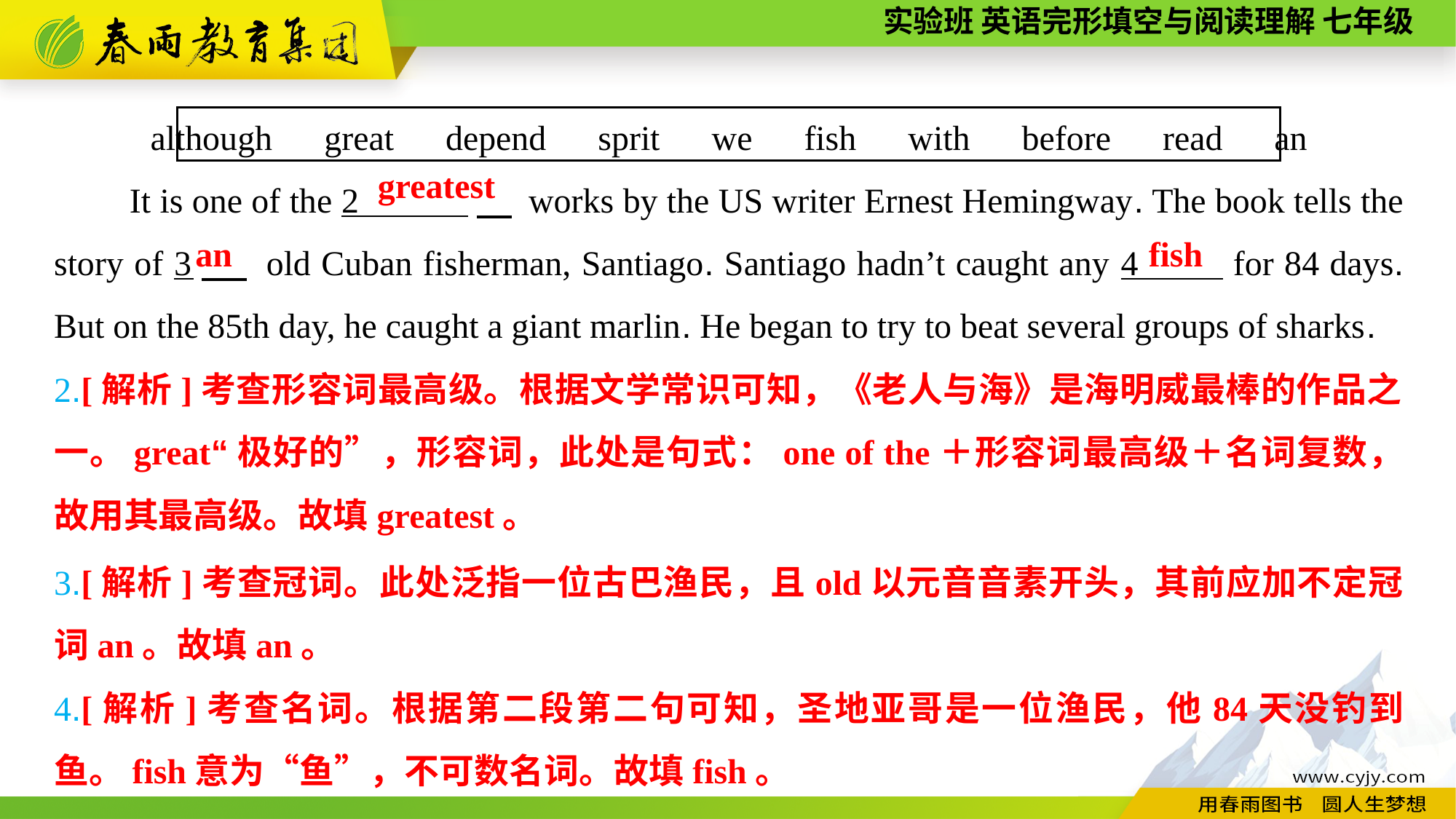

although　great　depend　sprit　we　fish　with　before　read　an
It is one of the 2            　 works by the US writer Ernest Hemingway. The book tells the story of 3　  old Cuban fisherman, Santiago. Santiago hadn’t caught any 4         for 84 days. But on the 85th day, he caught a giant marlin. He began to try to beat several groups of sharks.

greatest
an
fish
2.[解析]考查形容词最高级。根据文学常识可知，《老人与海》是海明威最棒的作品之一。great“极好的”，形容词，此处是句式：one of the＋形容词最高级＋名词复数，故用其最高级。故填greatest。
3.[解析]考查冠词。此处泛指一位古巴渔民，且old以元音音素开头，其前应加不定冠词an。故填an。
4.[解析]考查名词。根据第二段第二句可知，圣地亚哥是一位渔民，他84天没钓到鱼。fish意为“鱼”，不可数名词。故填fish。